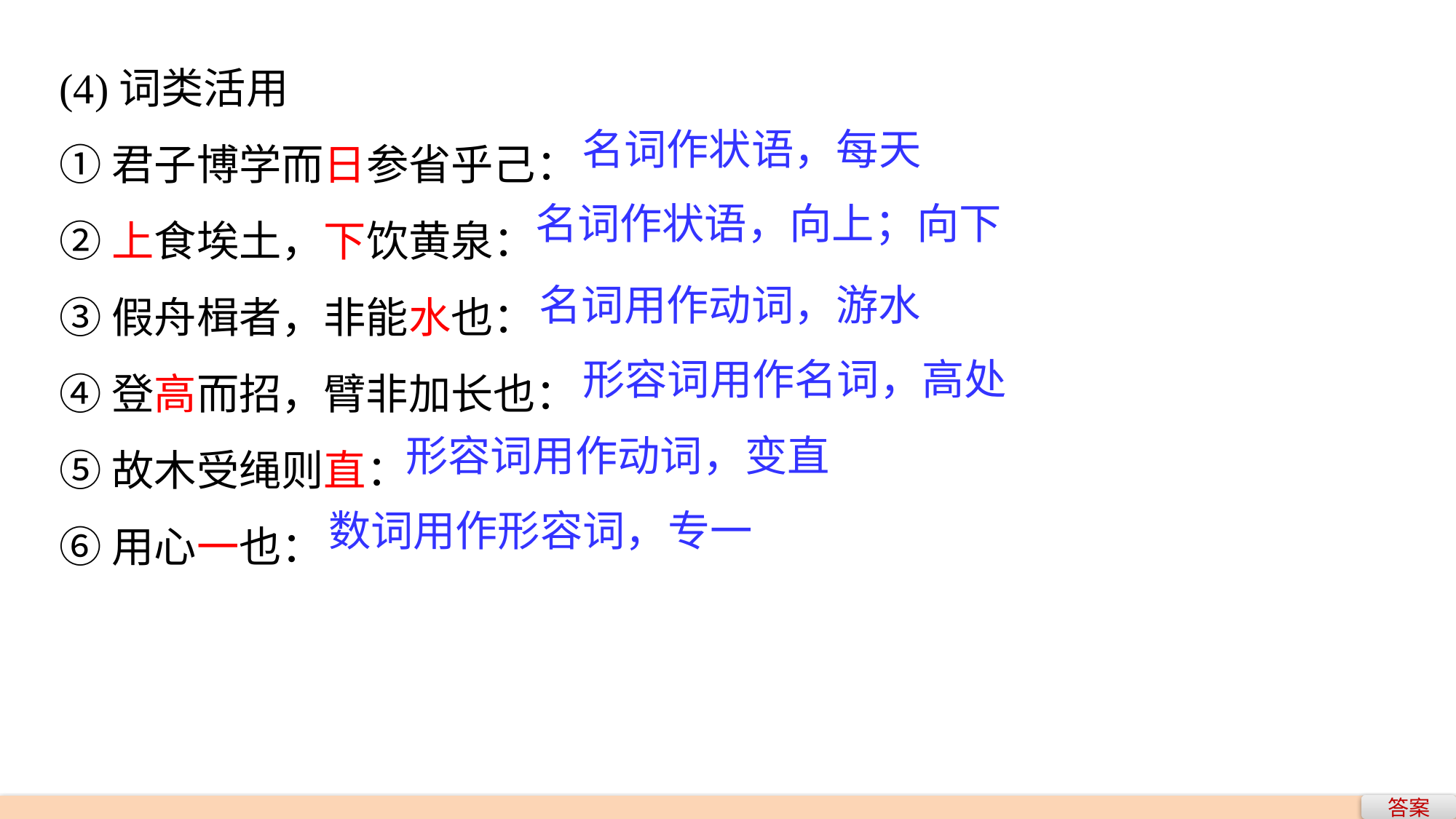

(4)词类活用
①君子博学而日参省乎己：
②上食埃土，下饮黄泉：
③假舟楫者，非能水也：
④登高而招，臂非加长也：
⑤故木受绳则直：
⑥用心一也：
名词作状语，每天
名词作状语，向上；向下
名词用作动词，游水
形容词用作名词，高处
形容词用作动词，变直
数词用作形容词，专一
答案